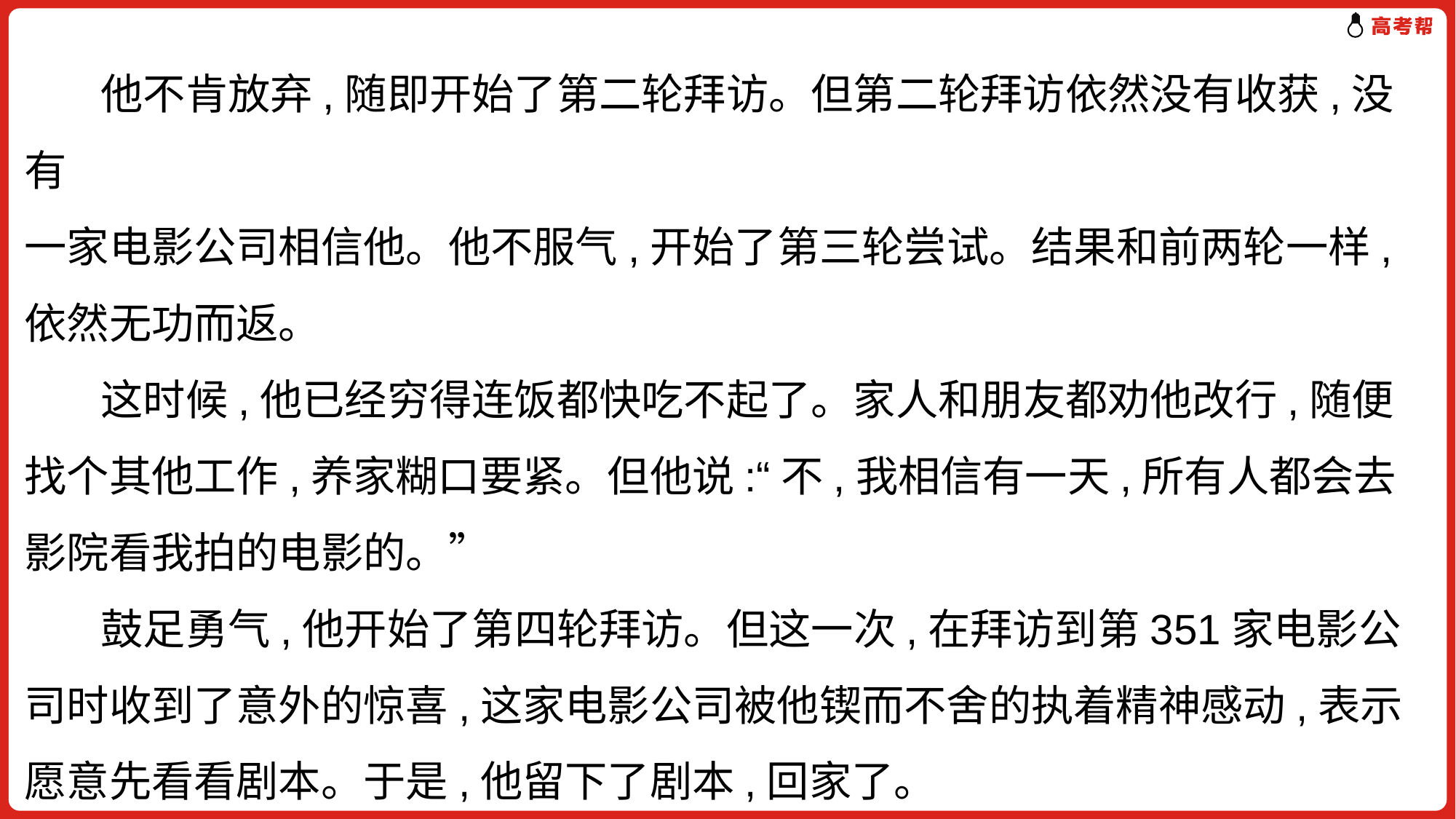

他不肯放弃,随即开始了第二轮拜访。但第二轮拜访依然没有收获,没有
一家电影公司相信他。他不服气,开始了第三轮尝试。结果和前两轮一样,依然无功而返。
       这时候,他已经穷得连饭都快吃不起了。家人和朋友都劝他改行,随便找个其他工作,养家糊口要紧。但他说:“不,我相信有一天,所有人都会去影院看我拍的电影的。”
       鼓足勇气,他开始了第四轮拜访。但这一次,在拜访到第351家电影公司时收到了意外的惊喜,这家电影公司被他锲而不舍的执着精神感动,表示愿意先看看剧本。于是,他留下了剧本,回家了。